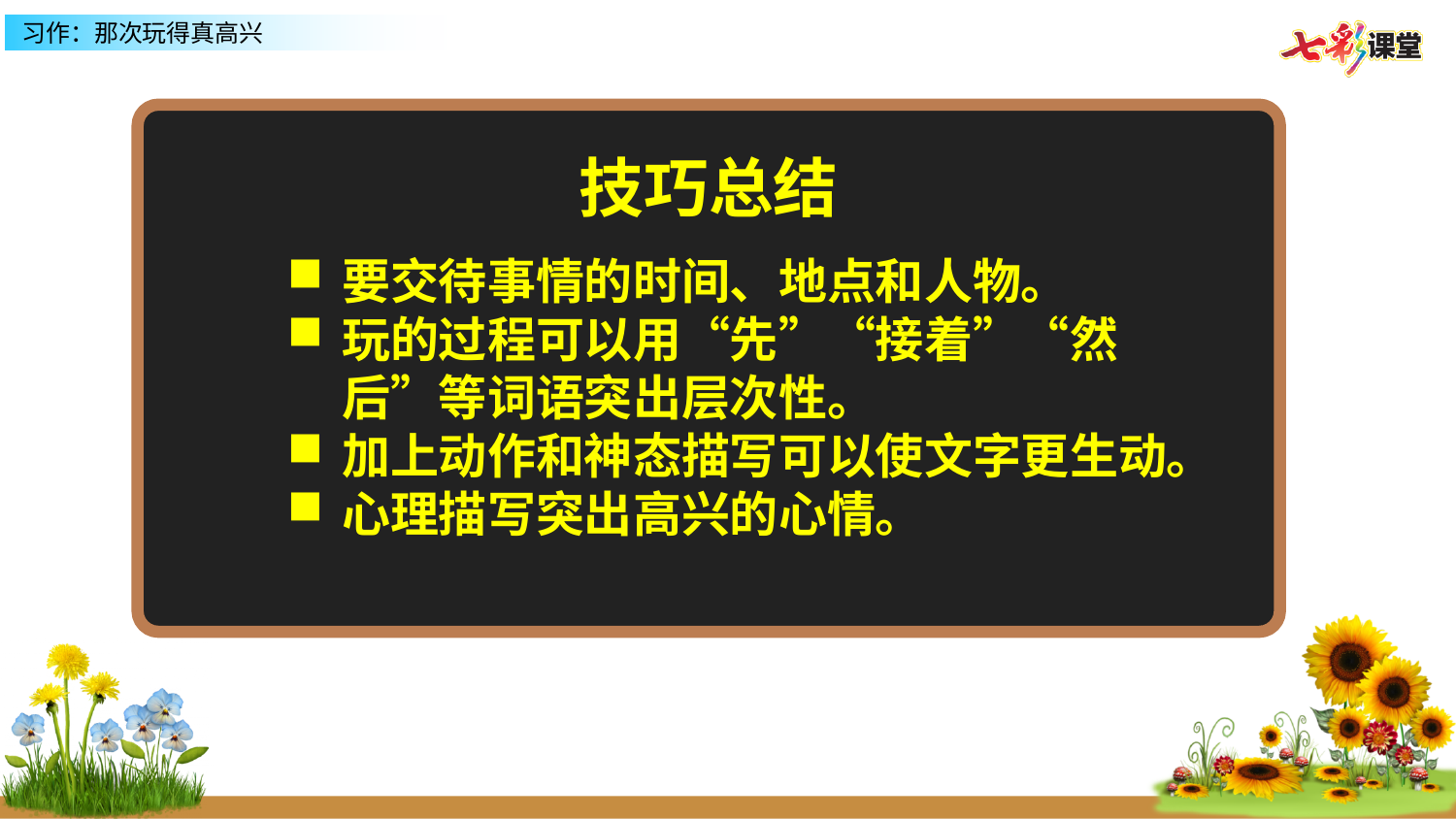

技巧总结
要交待事情的时间、地点和人物。
玩的过程可以用“先”“接着”“然后”等词语突出层次性。
加上动作和神态描写可以使文字更生动。
心理描写突出高兴的心情。